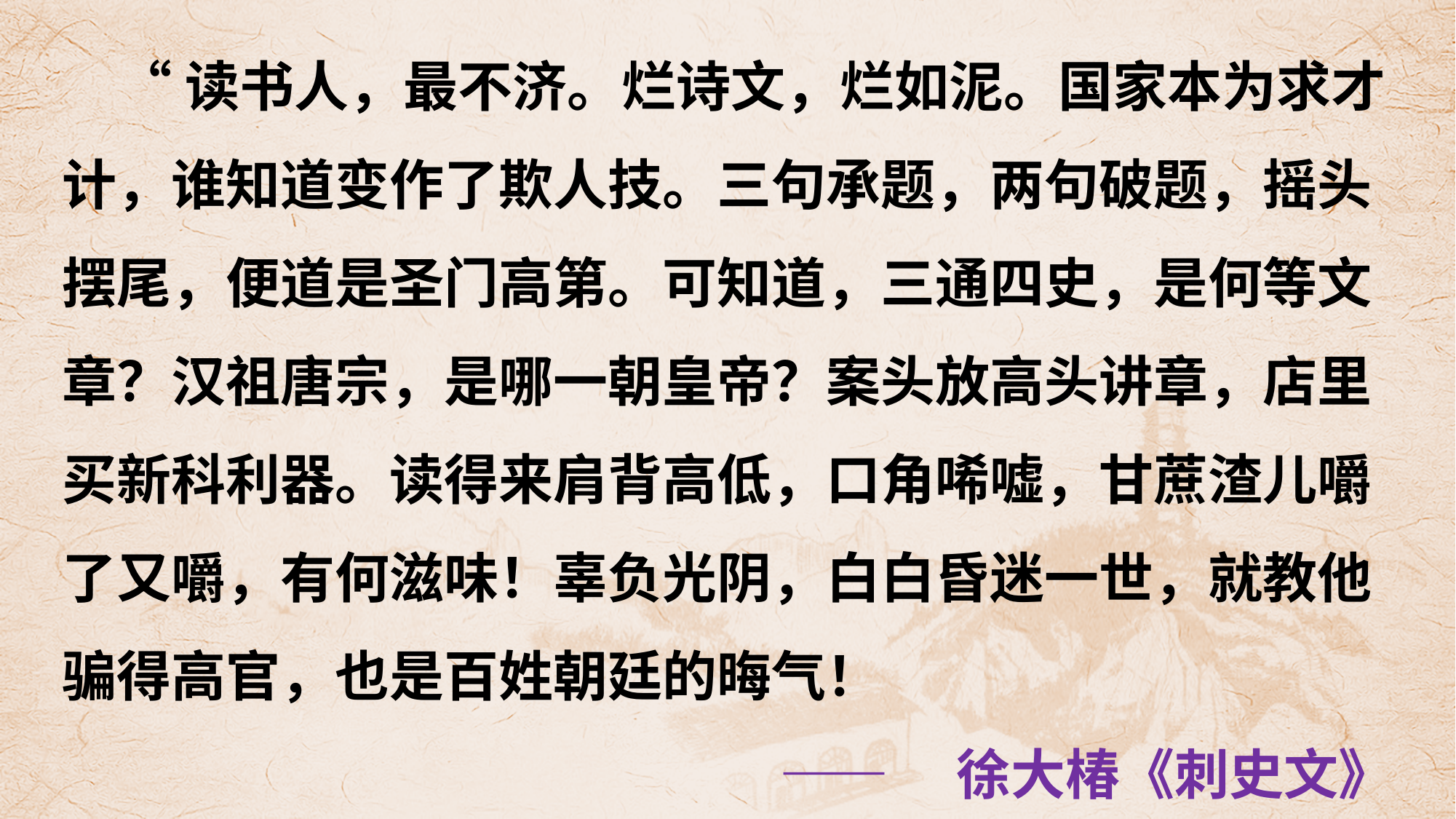

“读书人，最不济。烂诗文，烂如泥。国家本为求才计，谁知道变作了欺人技。三句承题，两句破题，摇头摆尾，便道是圣门高第。可知道，三通四史，是何等文章？汉祖唐宗，是哪一朝皇帝？案头放高头讲章，店里买新科利器。读得来肩背高低，口角唏嘘，甘蔗渣儿嚼了又嚼，有何滋味！辜负光阴，白白昏迷一世，就教他骗得高官，也是百姓朝廷的晦气！
——　徐大椿《刺史文》